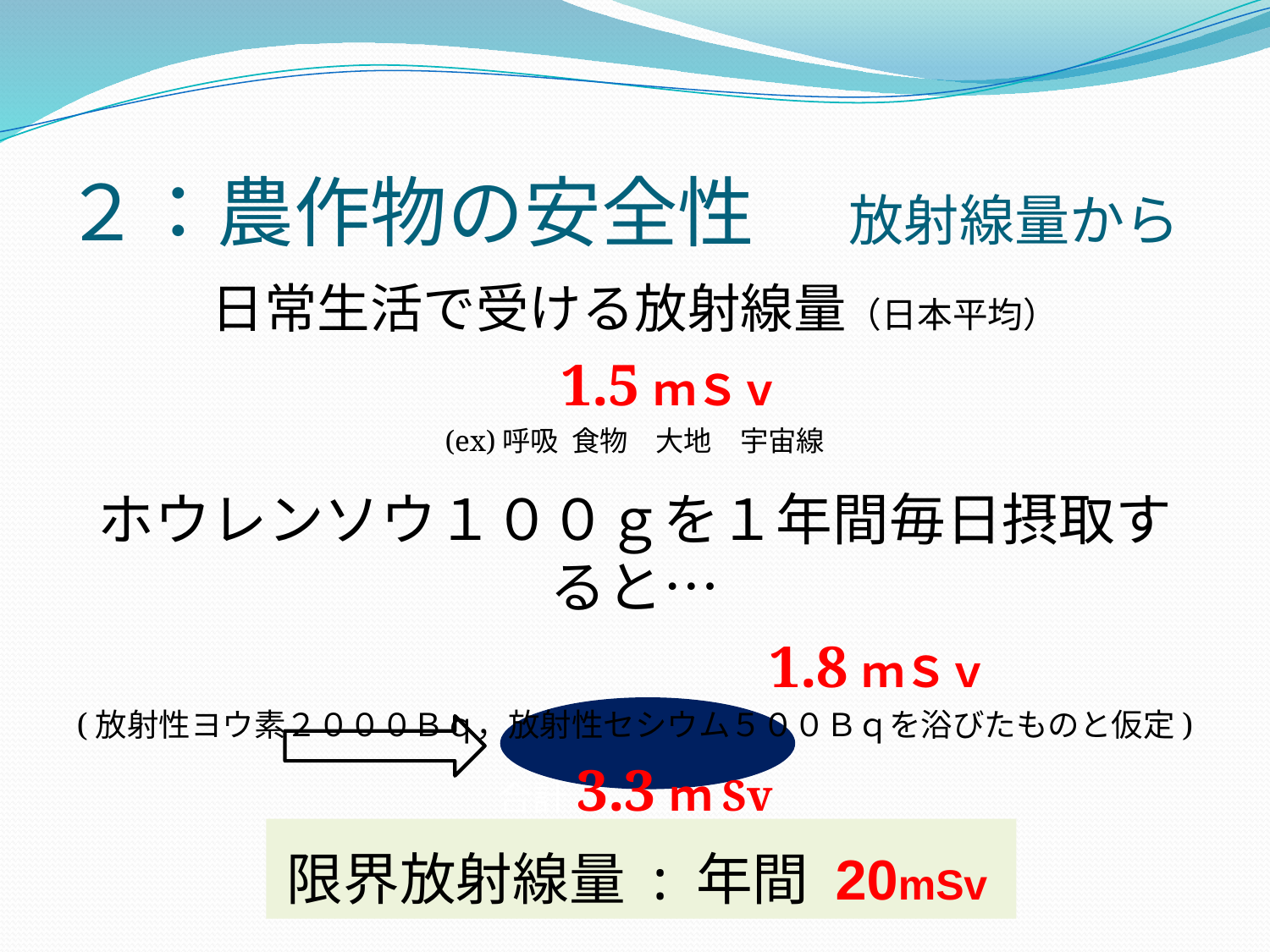

# ２：農作物の安全性　 放射線量から
日常生活で受ける放射線量（日本平均）
　　1.5ｍＳｖ
(ex)呼吸  食物　大地　宇宙線

ホウレンソウ１００ｇを１年間毎日摂取すると…
　      　　　　　　　　　   1.8ｍＳｖ
(放射性ヨウ素２０００Ｂｑ，放射性セシウム５００Ｂｑを浴びたものと仮定)
合計3.3ｍSv

限界放射線量 : 年間 20mSv